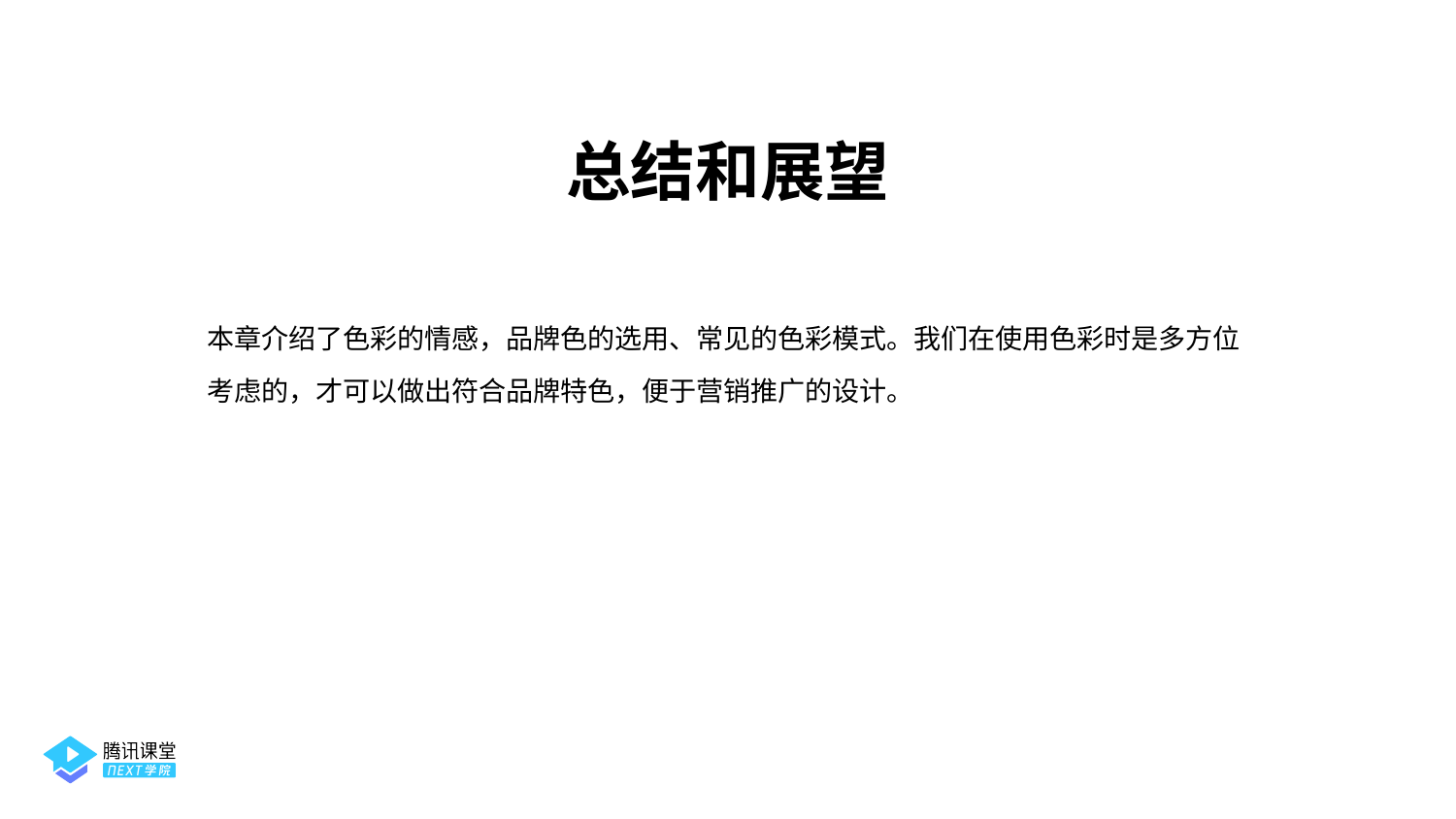

总结和展望
本章介绍了色彩的情感，品牌色的选用、常见的色彩模式。我们在使用色彩时是多方位考虑的，才可以做出符合品牌特色，便于营销推广的设计。